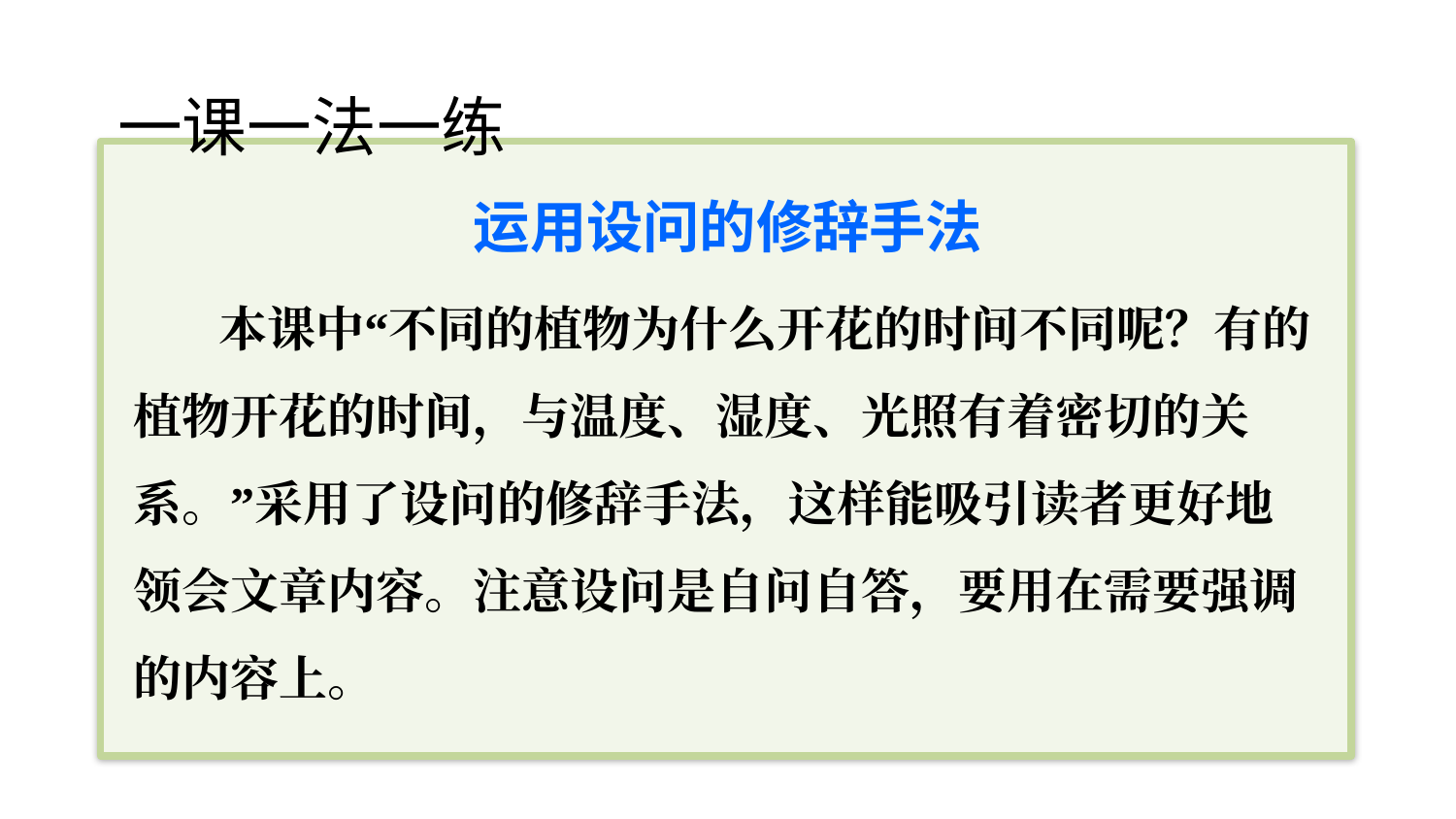

一课一法一练

运用设问的修辞手法
本课中“不同的植物为什么开花的时间不同呢？有的植物开花的时间，与温度、湿度、光照有着密切的关系。”采用了设问的修辞手法，这样能吸引读者更好地领会文章内容。注意设问是自问自答，要用在需要强调的内容上。